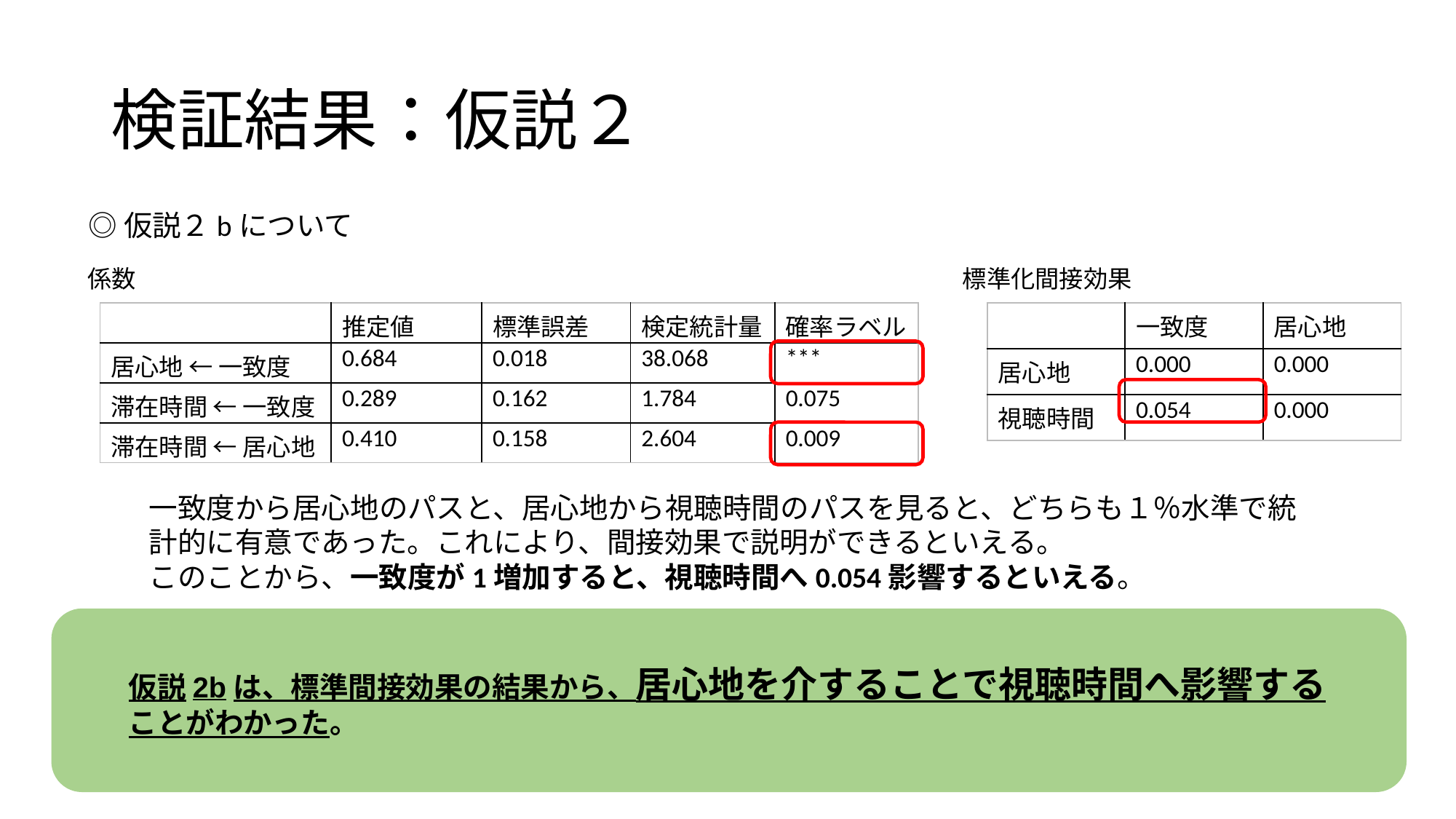

# 検証結果：仮説２
◎仮説２bについて
係数
標準化間接効果
|  | 推定値 | 標準誤差 | 検定統計量 | 確率ラベル |
| --- | --- | --- | --- | --- |
| 居心地 ← 一致度 | 0.684 | 0.018 | 38.068 | \*\*\* |
| 滞在時間 ← 一致度 | 0.289 | 0.162 | 1.784 | 0.075 |
| 滞在時間 ← 居心地 | 0.410 | 0.158 | 2.604 | 0.009 |
|  | 一致度 | 居心地 |
| --- | --- | --- |
| 居心地 | 0.000 | 0.000 |
| 視聴時間 | 0.054 | 0.000 |

一致度から居心地のパスと、居心地から視聴時間のパスを見ると、どちらも１％水準で統計的に有意であった。これにより、間接効果で説明ができるといえる。
このことから、一致度が1増加すると、視聴時間へ0.054影響するといえる。
　　仮説2bは、標準間接効果の結果から、居心地を介することで視聴時間へ影響する
　　ことがわかった。
仮説２b：「楽器と店内雰囲気の一致度が高くなるほど、店内の滞在時間（視聴時間）は増加する」
　　　　　という仮説は支持されなかった。